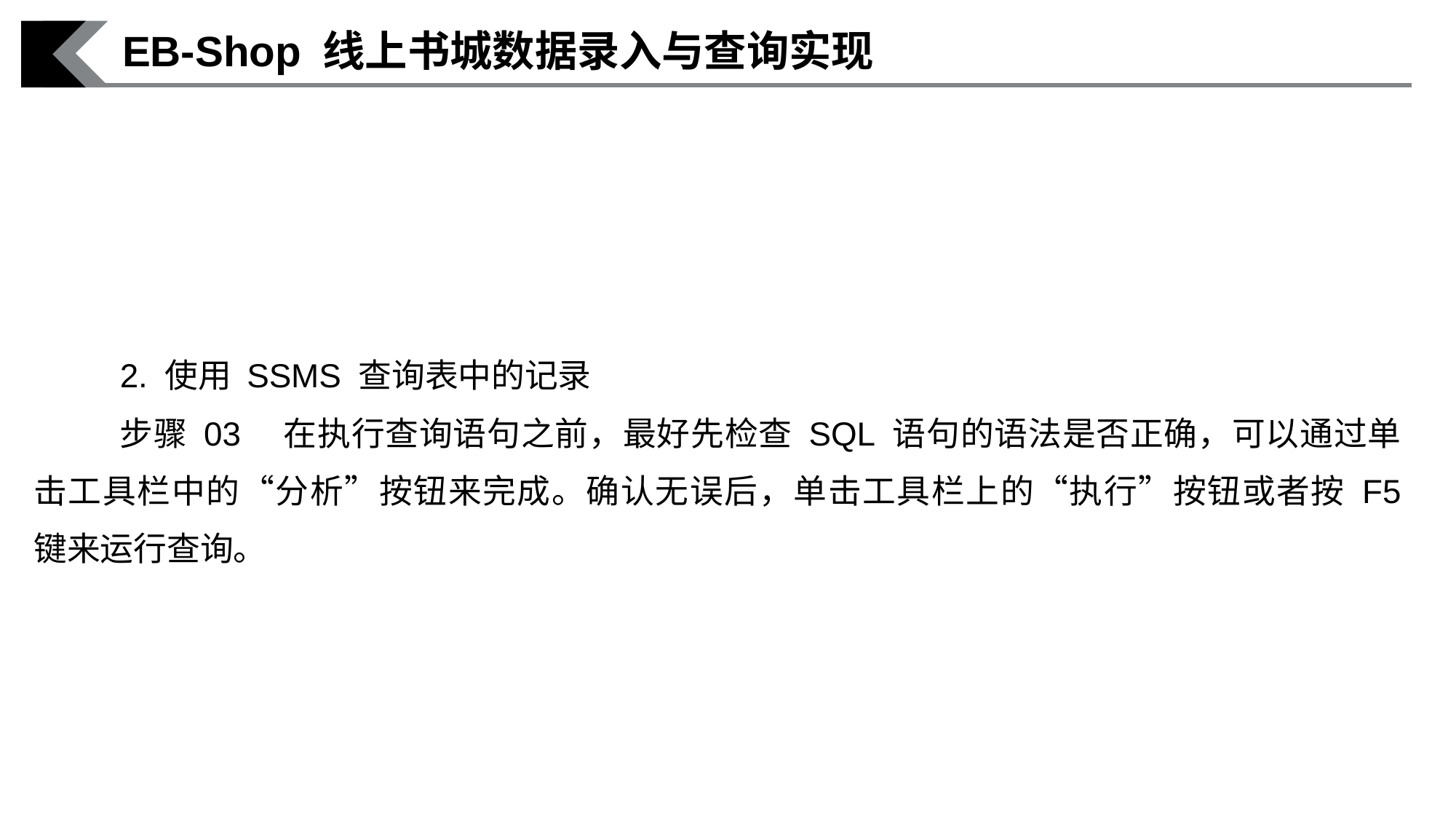

EB-Shop 线上书城数据录入与查询实现
2. 使用 SSMS 查询表中的记录
步骤 03　在执行查询语句之前，最好先检查 SQL 语句的语法是否正确，可以通过单击工具栏中的“分析”按钮来完成。确认无误后，单击工具栏上的“执行”按钮或者按 F5 键来运行查询。